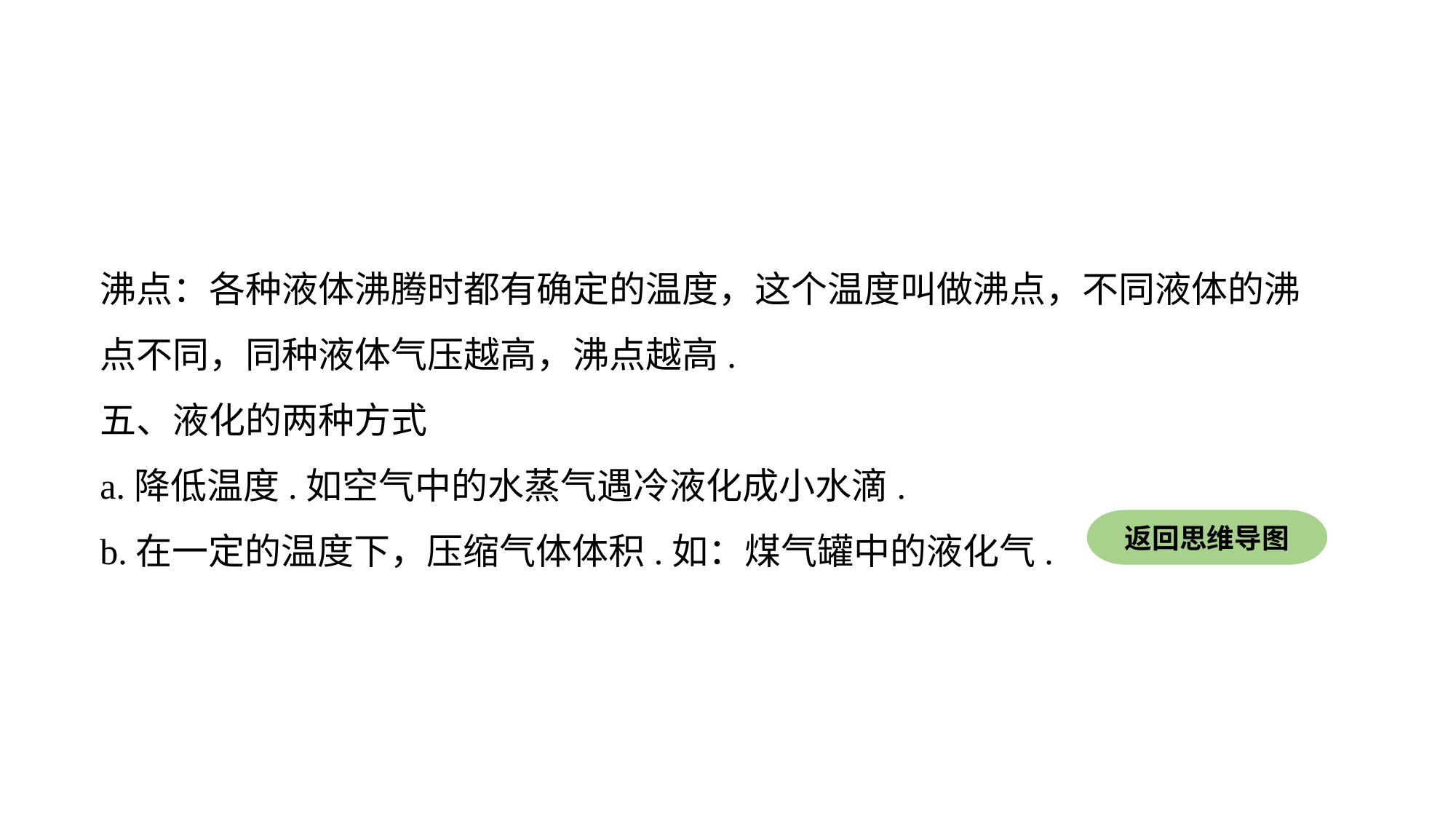

沸点：各种液体沸腾时都有确定的温度，这个温度叫做沸点，不同液体的沸点不同，同种液体气压越高，沸点越高.
五、液化的两种方式
a.降低温度.如空气中的水蒸气遇冷液化成小水滴.
b.在一定的温度下，压缩气体体积.如：煤气罐中的液化气.
返回思维导图